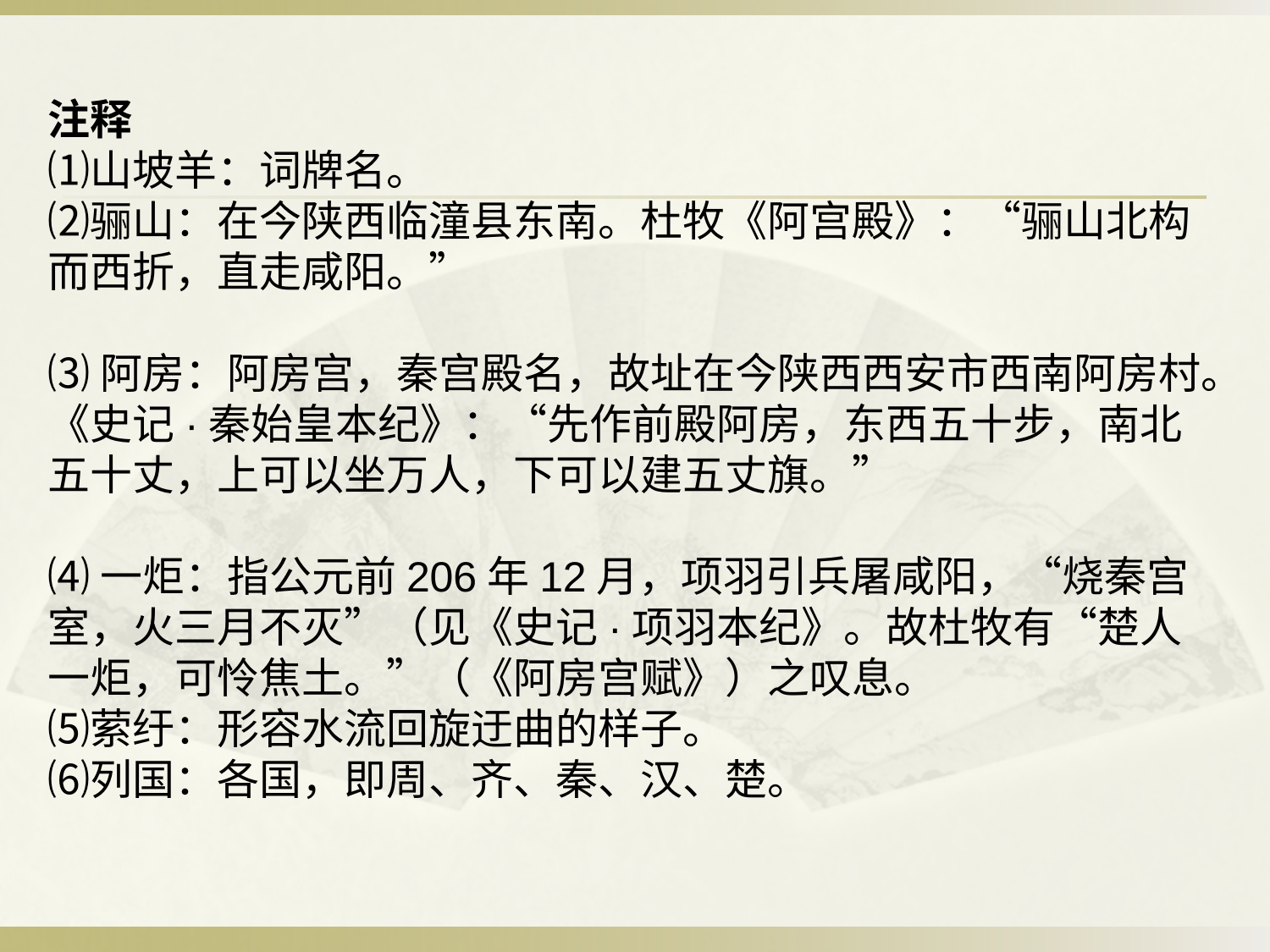

注释
⑴山坡羊：词牌名。
⑵骊山：在今陕西临潼县东南。杜牧《阿宫殿》：“骊山北构而西折，直走咸阳。”
⑶阿房：阿房宫，秦宫殿名，故址在今陕西西安市西南阿房村。《史记·秦始皇本纪》：“先作前殿阿房，东西五十步，南北五十丈，上可以坐万人，下可以建五丈旗。”
⑷一炬：指公元前206年12月，项羽引兵屠咸阳，“烧秦宫室，火三月不灭”（见《史记·项羽本纪》。故杜牧有“楚人一炬，可怜焦土。”（《阿房宫赋》）之叹息。
⑸萦纡：形容水流回旋迂曲的样子。
⑹列国：各国，即周、齐、秦、汉、楚。